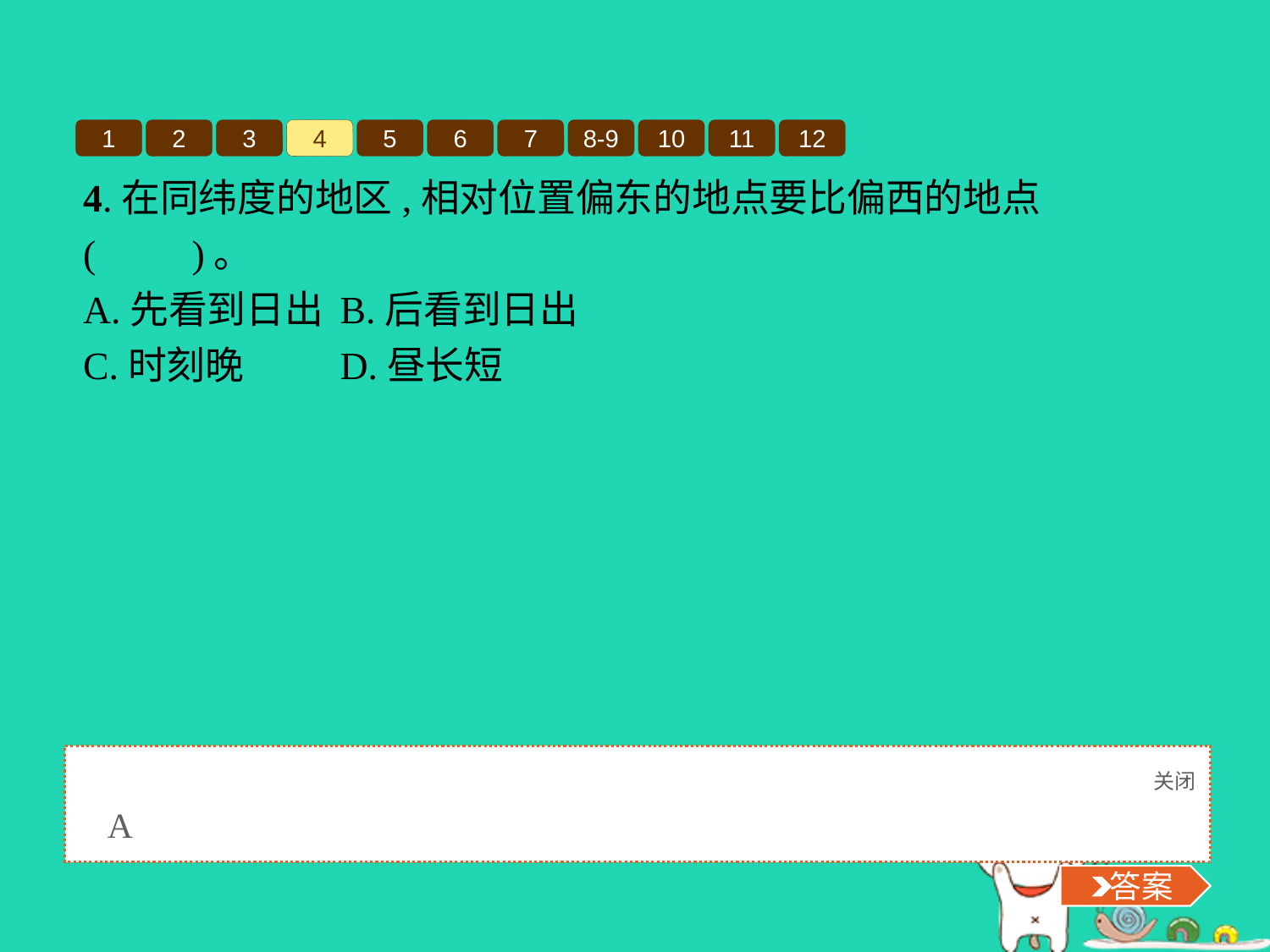

1
2
3
4
5
6
7
8-9
10
11
12
4.在同纬度的地区,相对位置偏东的地点要比偏西的地点(　　)。
A.先看到日出	B.后看到日出
C.时刻晚	D.昼长短

关闭
  答案

A
  答案